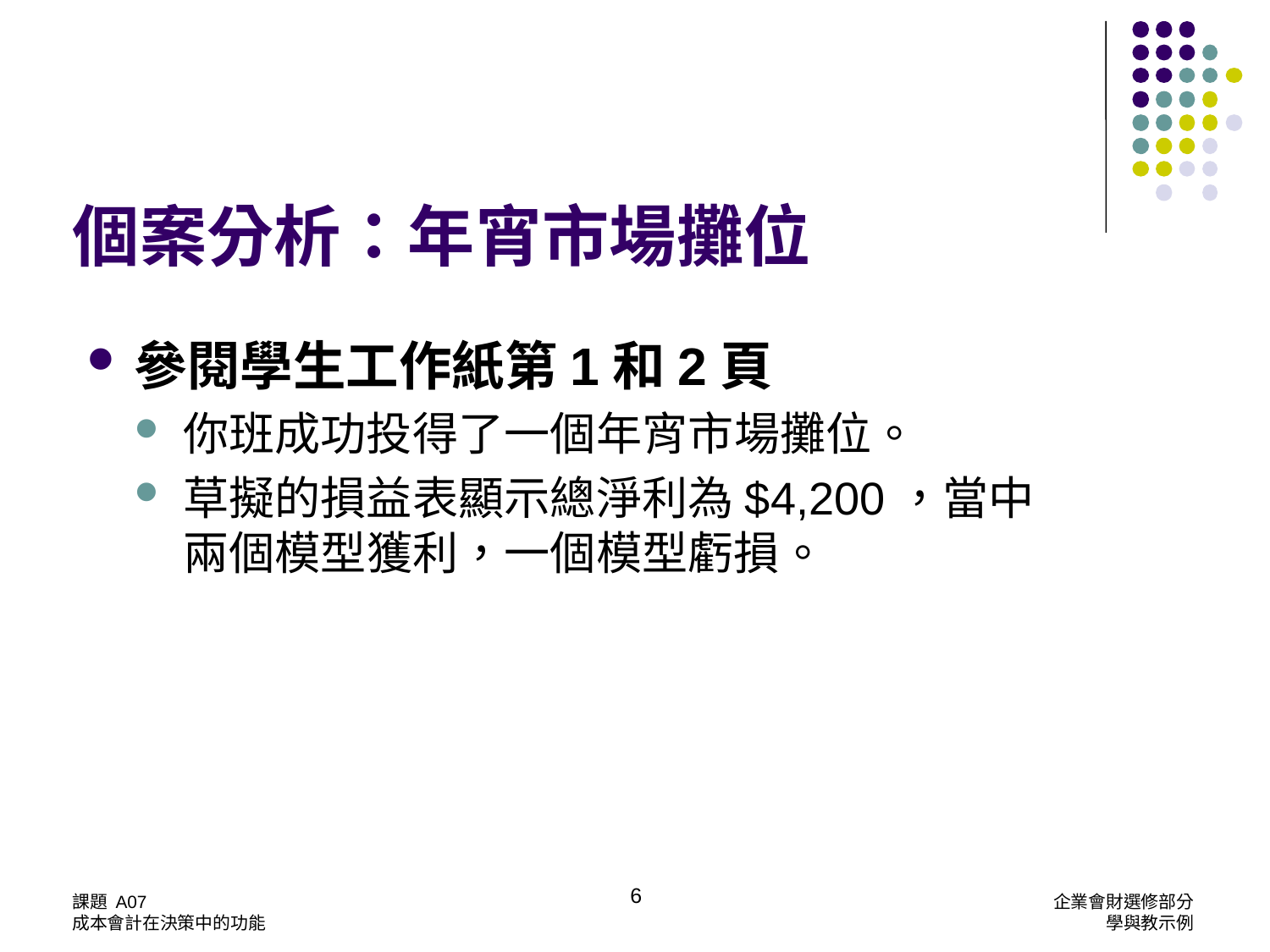

個案分析：年宵市場攤位

參閱學生工作紙第1和2頁
你班成功投得了一個年宵市場攤位。
草擬的損益表顯示總淨利為$4,200，當中兩個模型獲利，一個模型虧損。

6